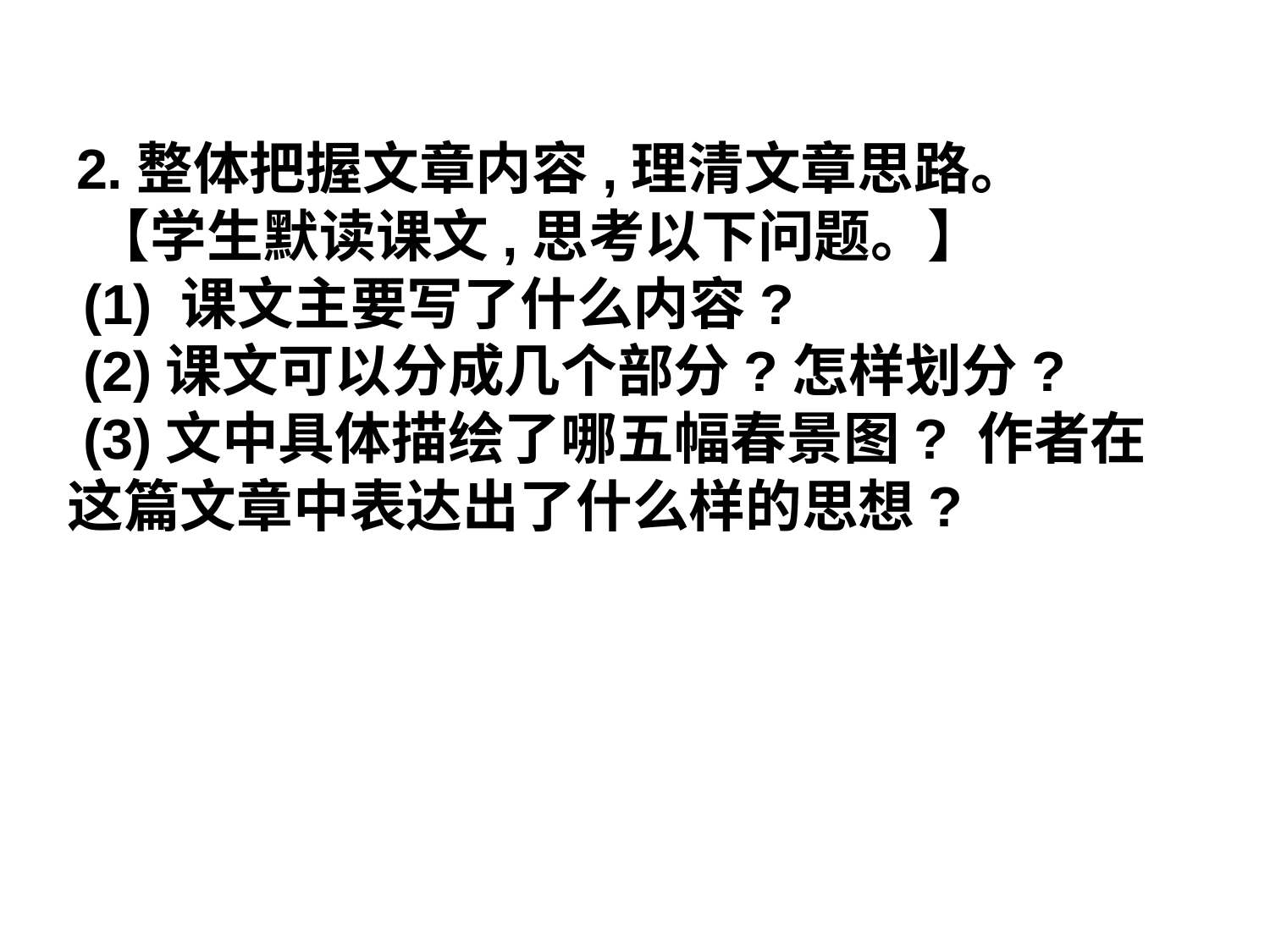

2.整体把握文章内容,理清文章思路。
 【学生默读课文,思考以下问题。】
 (1) 课文主要写了什么内容?
 (2)课文可以分成几个部分?怎样划分?
 (3)文中具体描绘了哪五幅春景图? 作者在这篇文章中表达出了什么样的思想?